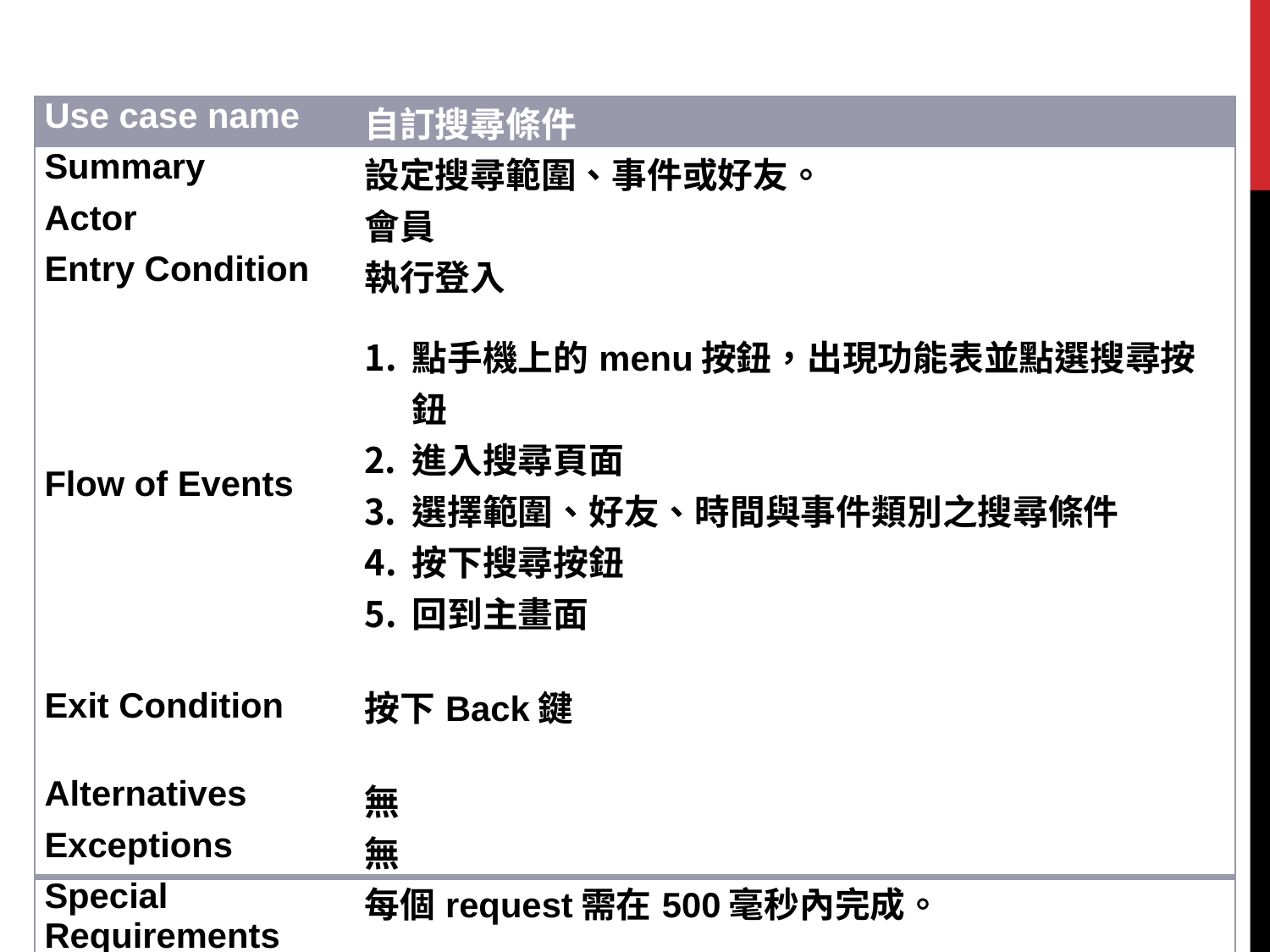

| Use case name | 自訂搜尋條件 |
| --- | --- |
| Summary | 設定搜尋範圍、事件或好友。 |
| Actor | 會員 |
| Entry Condition | 執行登入 |
| Flow of Events | 點手機上的menu按鈕，出現功能表並點選搜尋按鈕 進入搜尋頁面 選擇範圍、好友、時間與事件類別之搜尋條件 按下搜尋按鈕 回到主畫面 |
| Exit Condition | 按下Back鍵 |
| Alternatives | 無 |
| Exceptions | 無 |
| Special Requirements | 每個request需在500毫秒內完成。 |